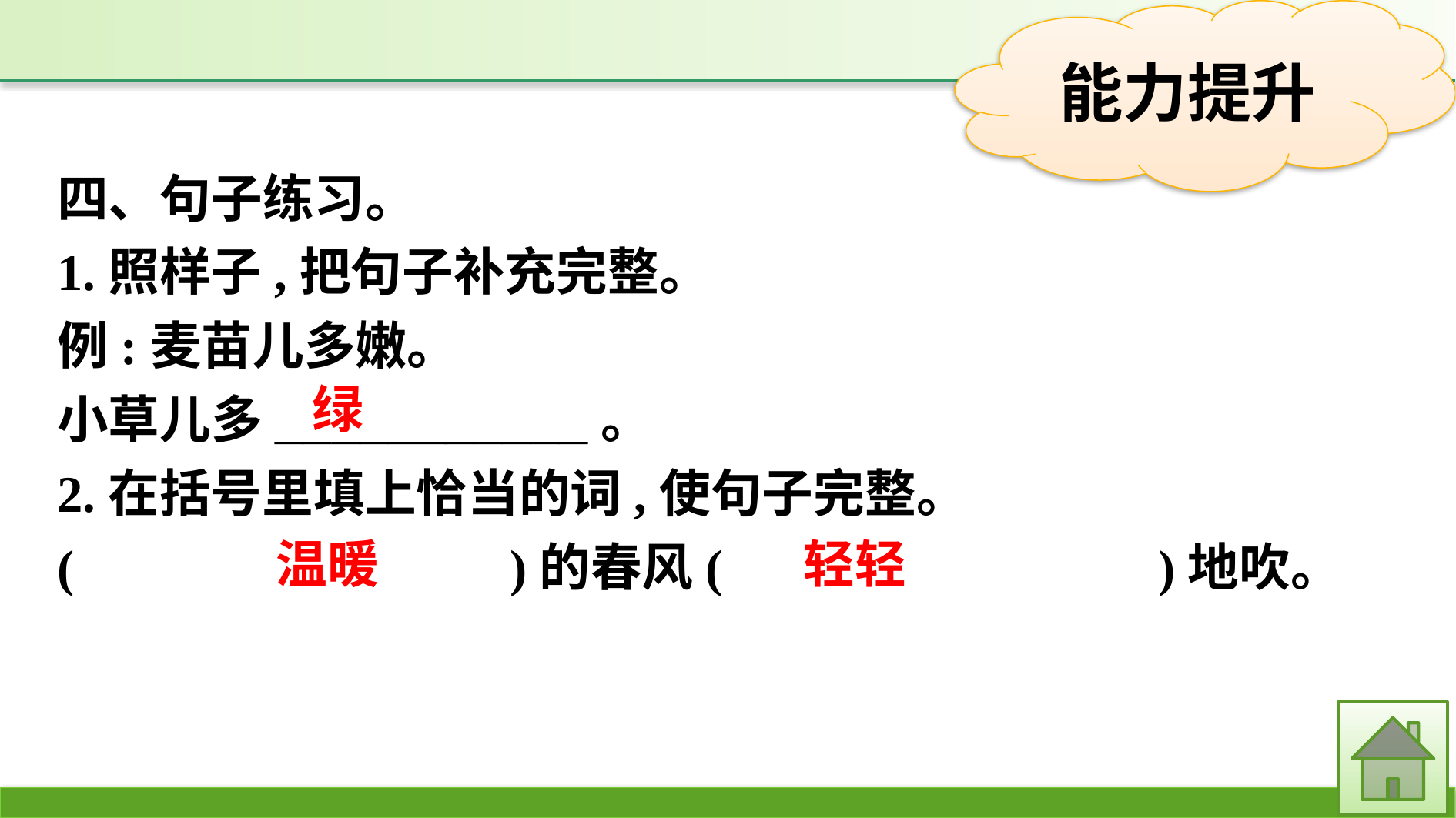

四、句子练习。
1.照样子,把句子补充完整。
例:麦苗儿多嫩。
小草儿多___________。
2.在括号里填上恰当的词,使句子完整。
(　　　　　　　　)的春风(　　　　　　　　)地吹。
绿
轻轻
温暖